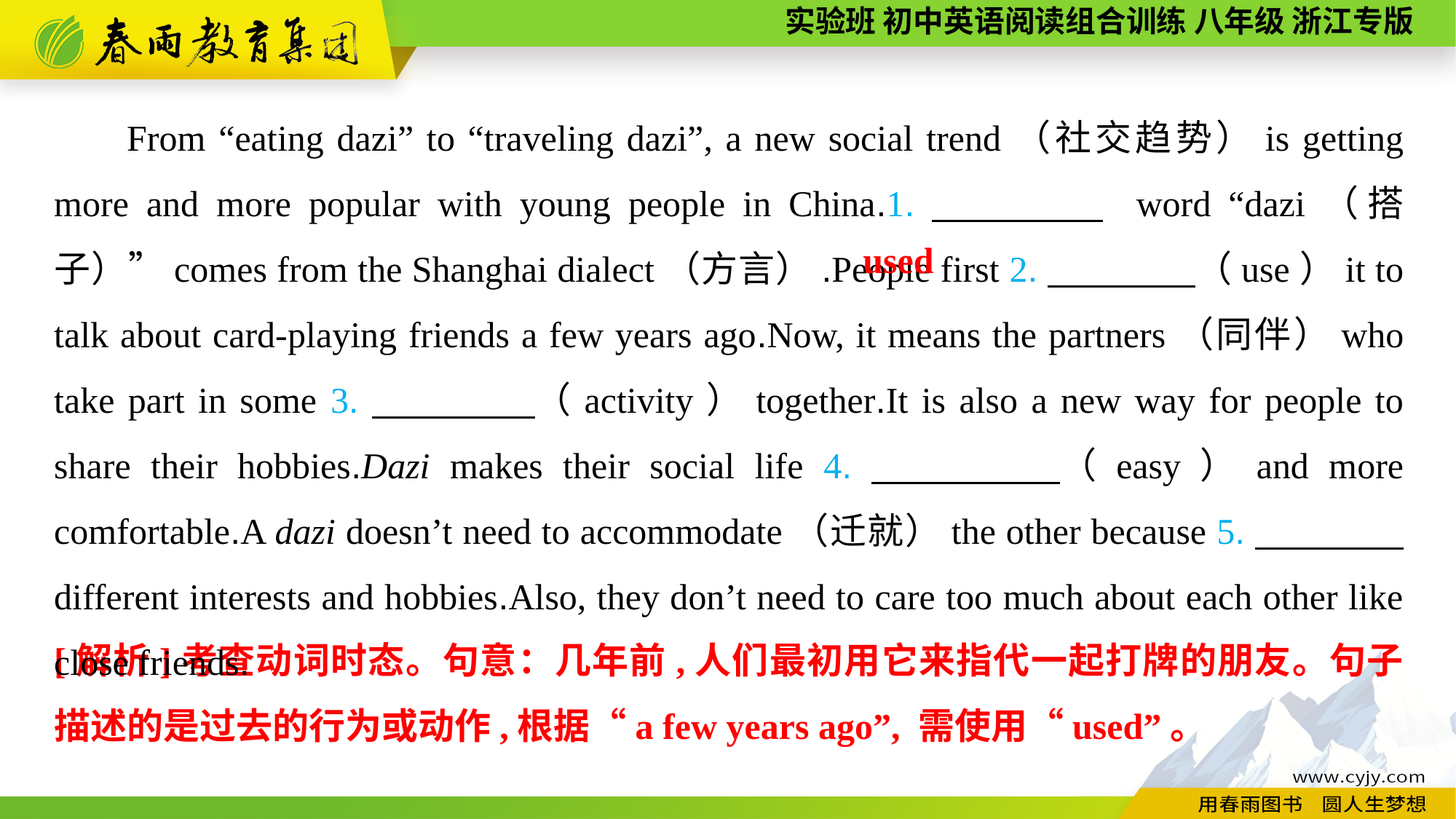

From “eating dazi” to “traveling dazi”, a new social trend（社交趋势）is getting more and more popular with young people in China.1.　　　　 word “dazi（搭子）”comes from the Shanghai dialect（方言）.People first 2.　　　　（use）it to talk about card-playing friends a few years ago.Now, it means the partners（同伴）who take part in some 3.　　　　（activity）together.It is also a new way for people to share their hobbies.Dazi makes their social life 4.　　　　（easy）and more comfortable.A dazi doesn’t need to accommodate（迁就）the other because 5.　　　　 different interests and hobbies.Also, they don’t need to care too much about each other like close friends.
used
[解析]考查动词时态。句意：几年前,人们最初用它来指代一起打牌的朋友。句子描述的是过去的行为或动作,根据“a few years ago”, 需使用“used”。